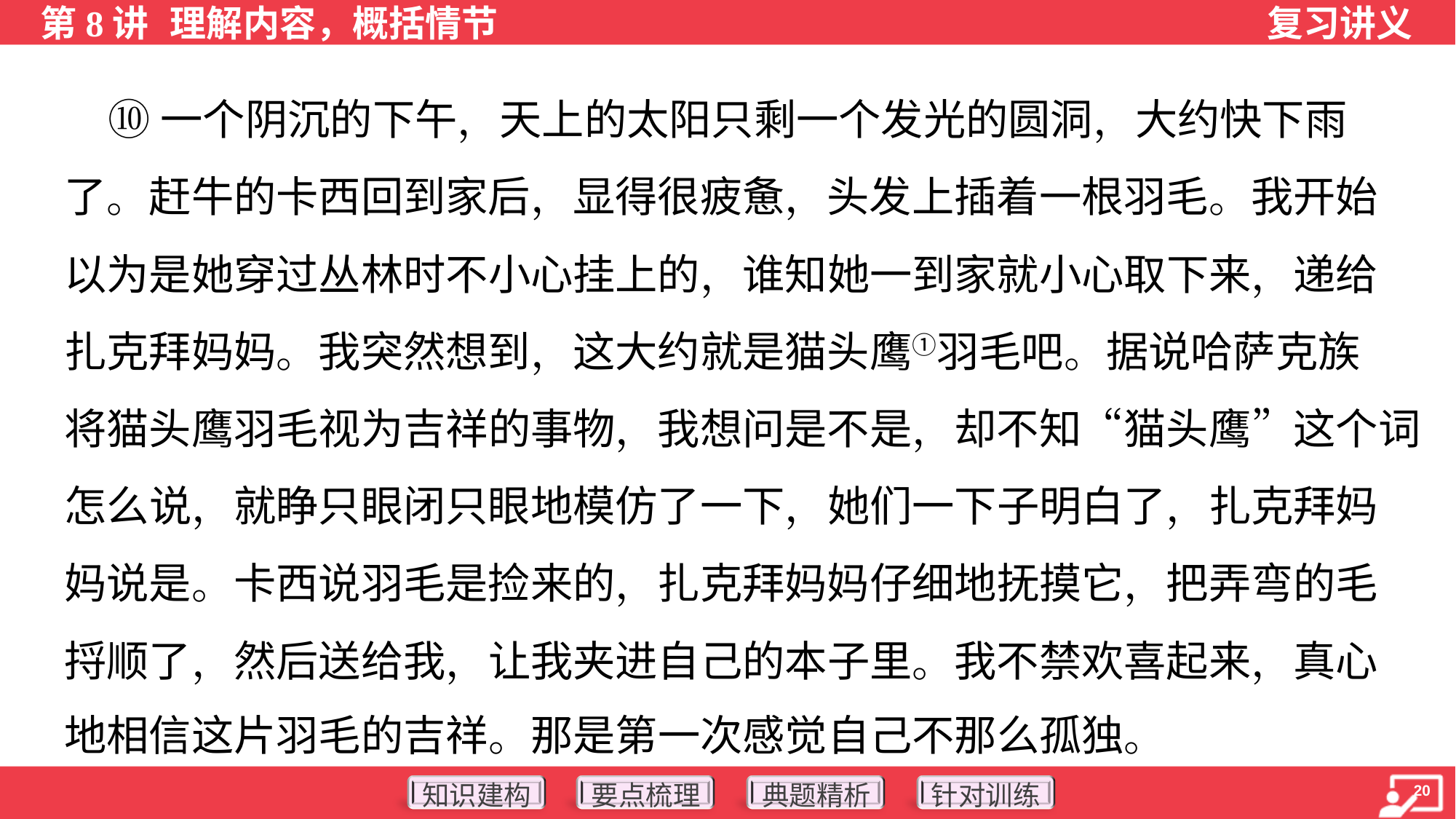

⑩一个阴沉的下午，天上的太阳只剩一个发光的圆洞，大约快下雨
了。赶牛的卡西回到家后，显得很疲惫，头发上插着一根羽毛。我开始
以为是她穿过丛林时不小心挂上的，谁知她一到家就小心取下来，递给
扎克拜妈妈。我突然想到，这大约就是猫头鹰①羽毛吧。据说哈萨克族
将猫头鹰羽毛视为吉祥的事物，我想问是不是，却不知“猫头鹰”这个词
怎么说，就睁只眼闭只眼地模仿了一下，她们一下子明白了，扎克拜妈
妈说是。卡西说羽毛是捡来的，扎克拜妈妈仔细地抚摸它，把弄弯的毛
捋顺了，然后送给我，让我夹进自己的本子里。我不禁欢喜起来，真心
地相信这片羽毛的吉祥。那是第一次感觉自己不那么孤独。